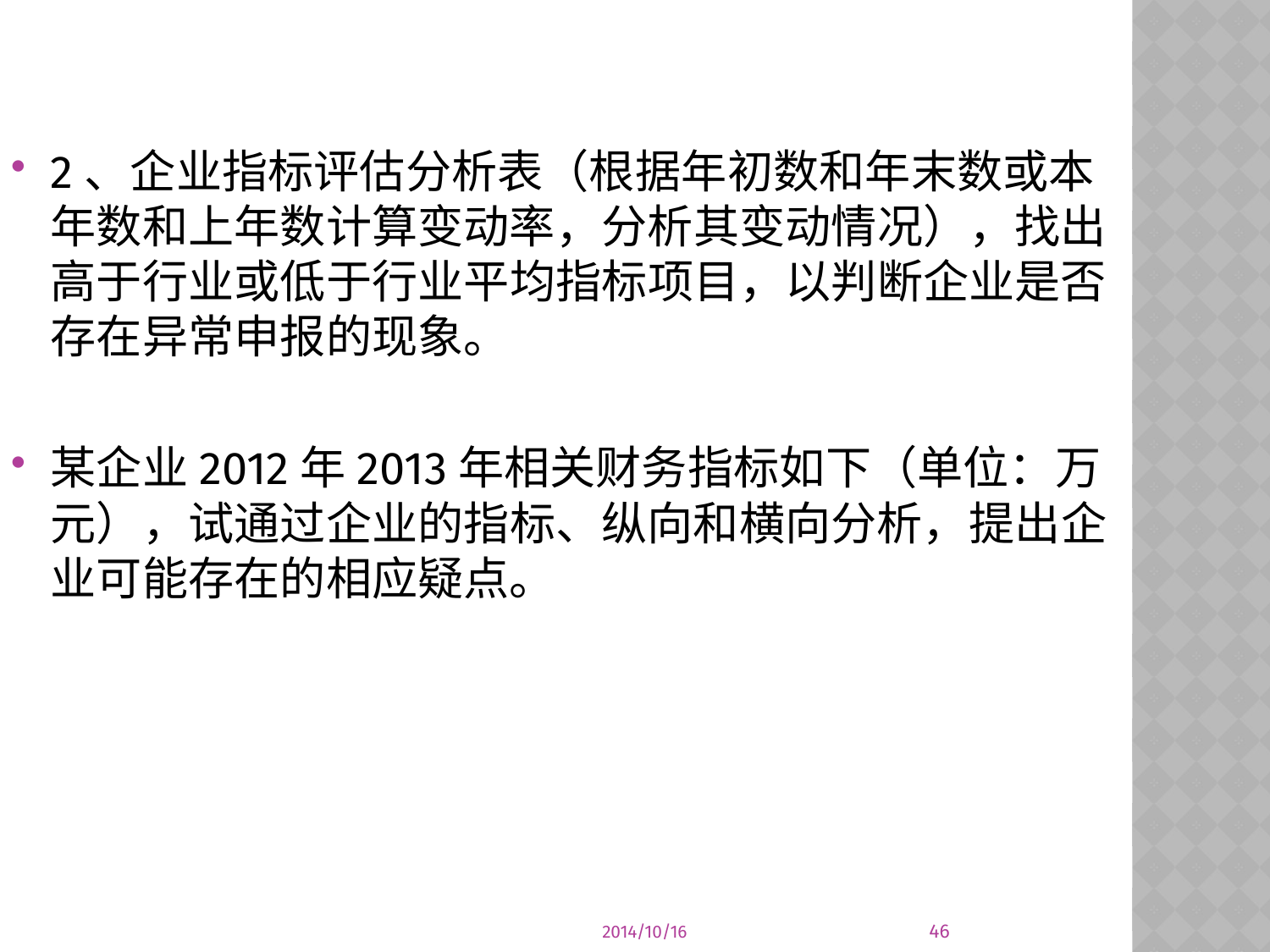

2、企业指标评估分析表（根据年初数和年末数或本年数和上年数计算变动率，分析其变动情况），找出高于行业或低于行业平均指标项目，以判断企业是否存在异常申报的现象。

某企业2012年2013年相关财务指标如下（单位：万元），试通过企业的指标、纵向和横向分析，提出企业可能存在的相应疑点。
46
2014/10/16